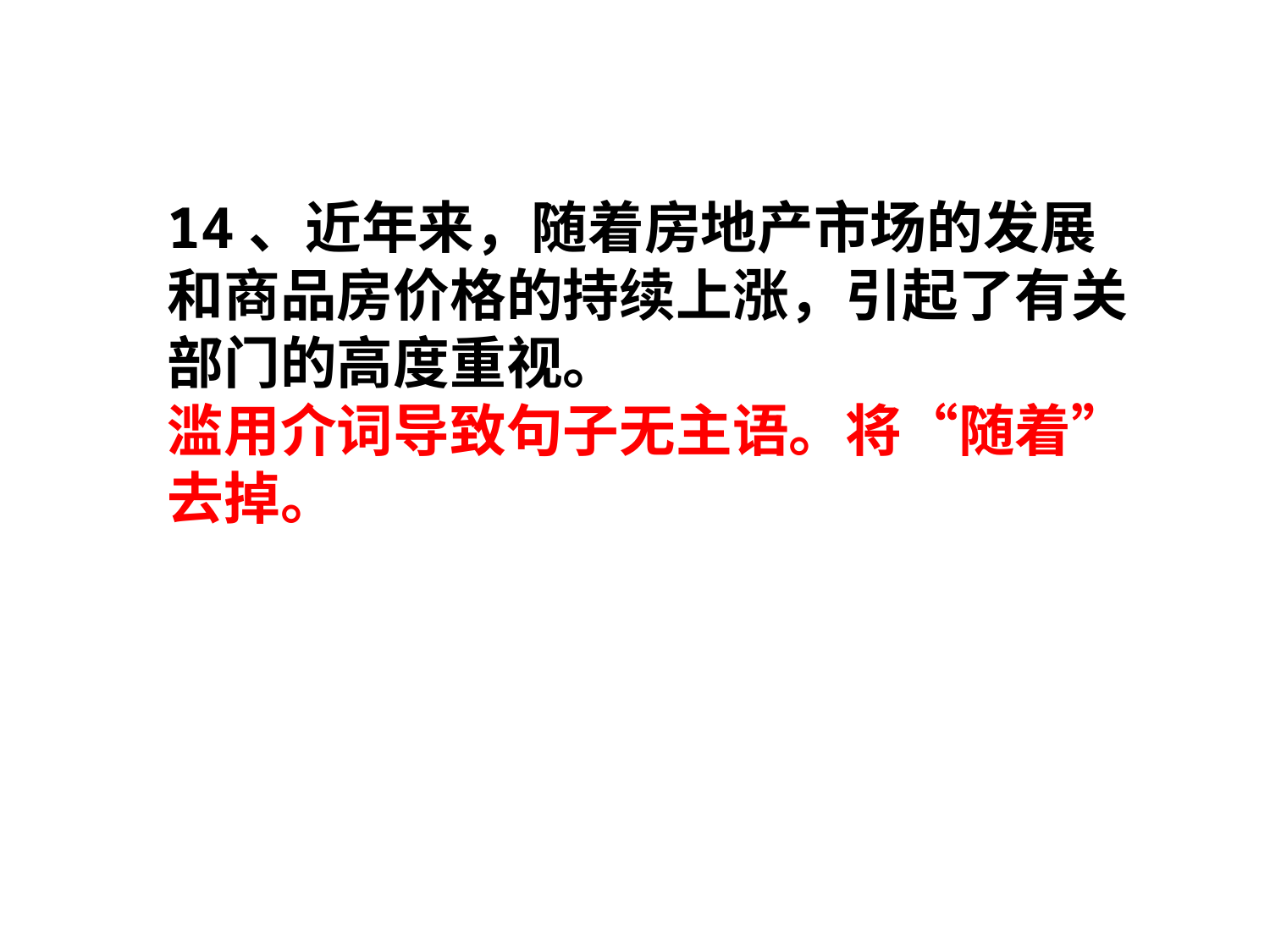

14、近年来，随着房地产市场的发展和商品房价格的持续上涨，引起了有关部门的高度重视。
滥用介词导致句子无主语。将“随着”去掉。